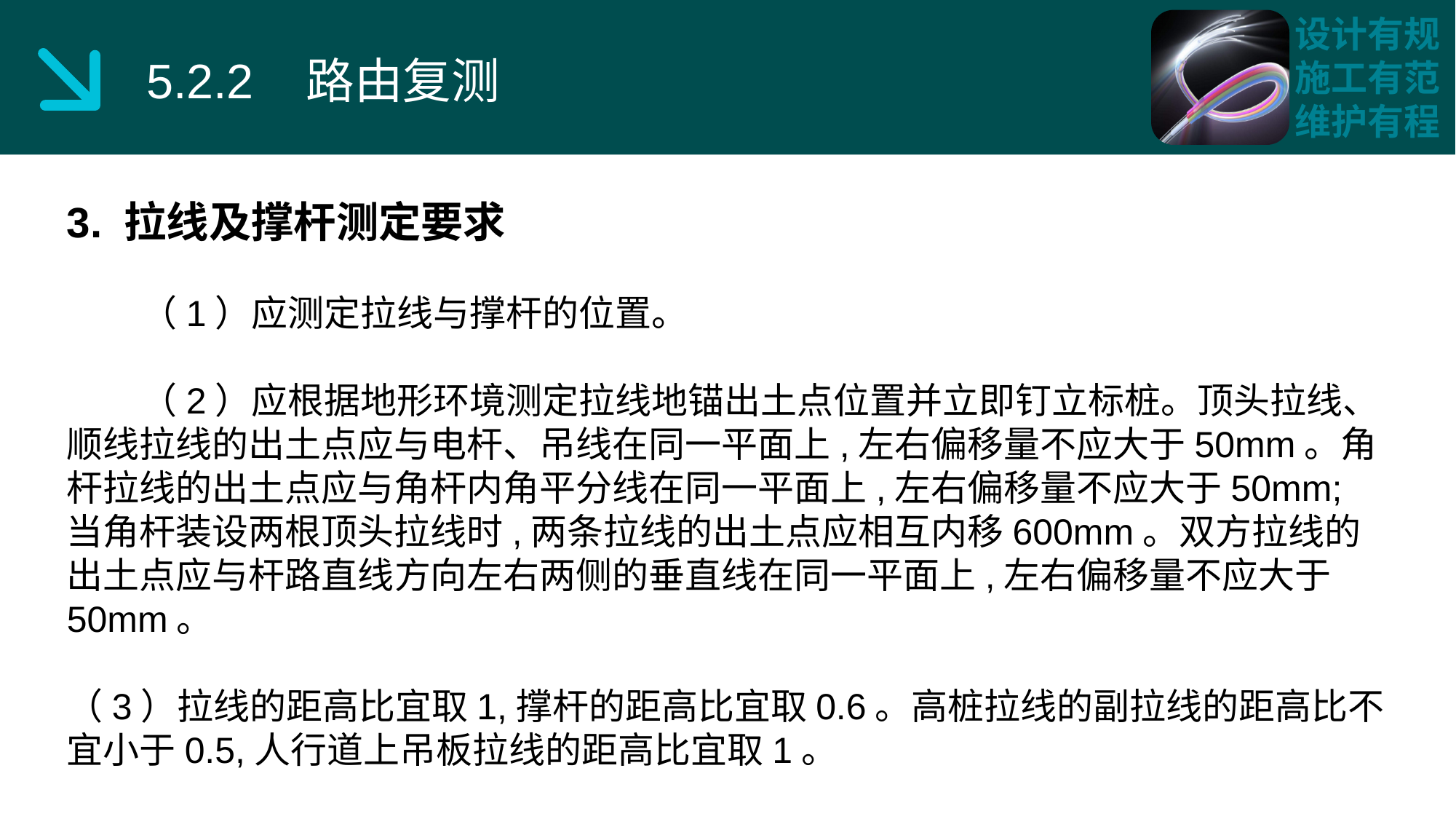

5.2.2   路由复测

3. 拉线及撑杆测定要求

        （1）应测定拉线与撑杆的位置。

        （2）应根据地形环境测定拉线地锚出土点位置并立即钉立标桩。顶头拉线、顺线拉线的出土点应与电杆、吊线在同一平面上,左右偏移量不应大于50mm。角杆拉线的出土点应与角杆内角平分线在同一平面上,左右偏移量不应大于50mm; 当角杆装设两根顶头拉线时,两条拉线的出土点应相互内移600mm。双方拉线的出土点应与杆路直线方向左右两侧的垂直线在同一平面上,左右偏移量不应大于50mm。

（3）拉线的距高比宜取1,撑杆的距高比宜取0.6。高桩拉线的副拉线的距高比不宜小于0.5,人行道上吊板拉线的距高比宜取1。